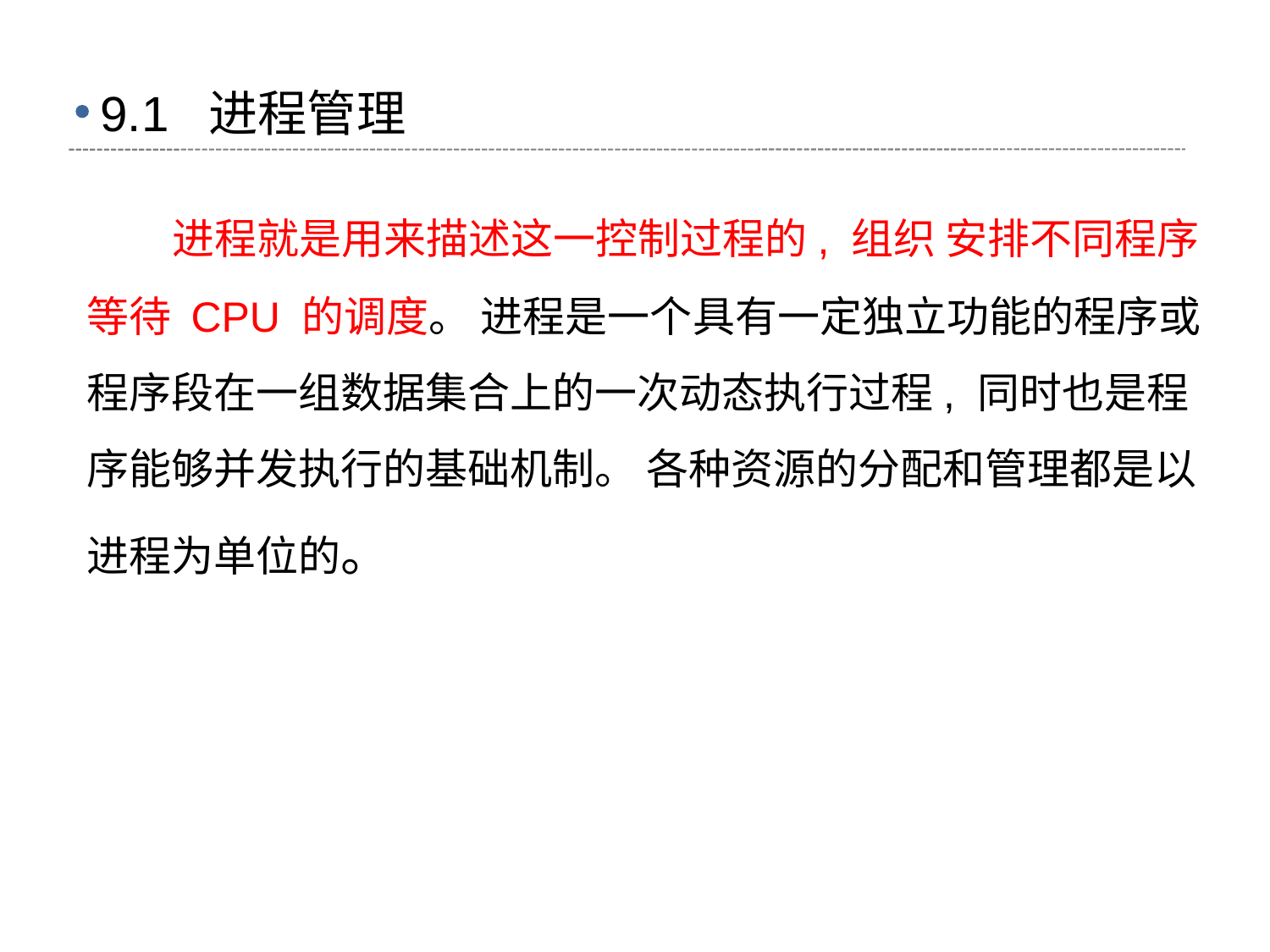

# 9.1  进程管理
       进程就是用来描述这一控制过程的, 组织 安排不同程序等待 CPU 的调度。 进程是一个具有一定独立功能的程序或程序段在一组数据集合上的一次动态执行过程, 同时也是程序能够并发执行的基础机制。 各种资源的分配和管理都是以进程为单位的。